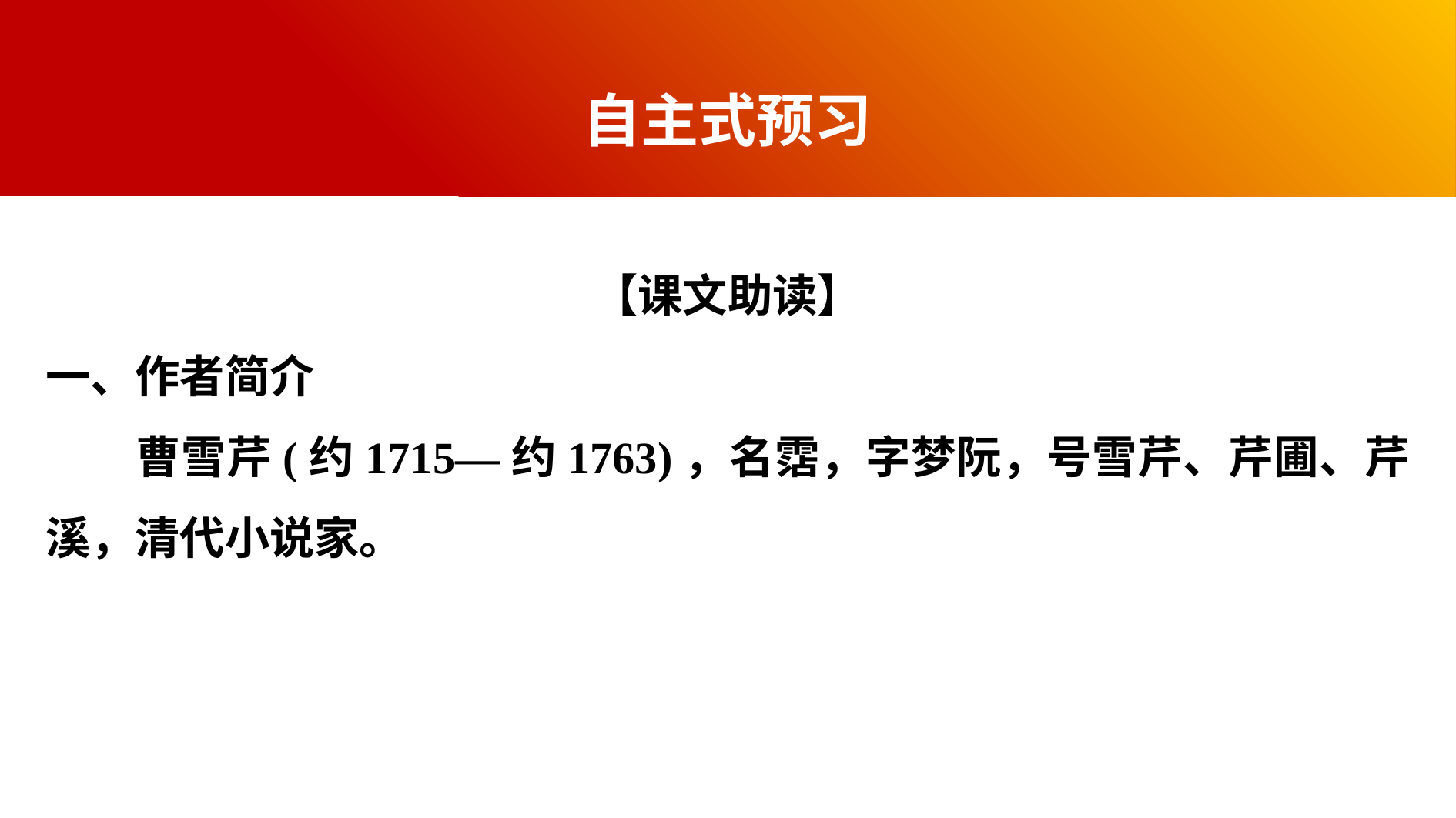

自主式预习
【课文助读】
一、作者简介
曹雪芹(约1715—约1763)，名霑，字梦阮，号雪芹、芹圃、芹溪，清代小说家。